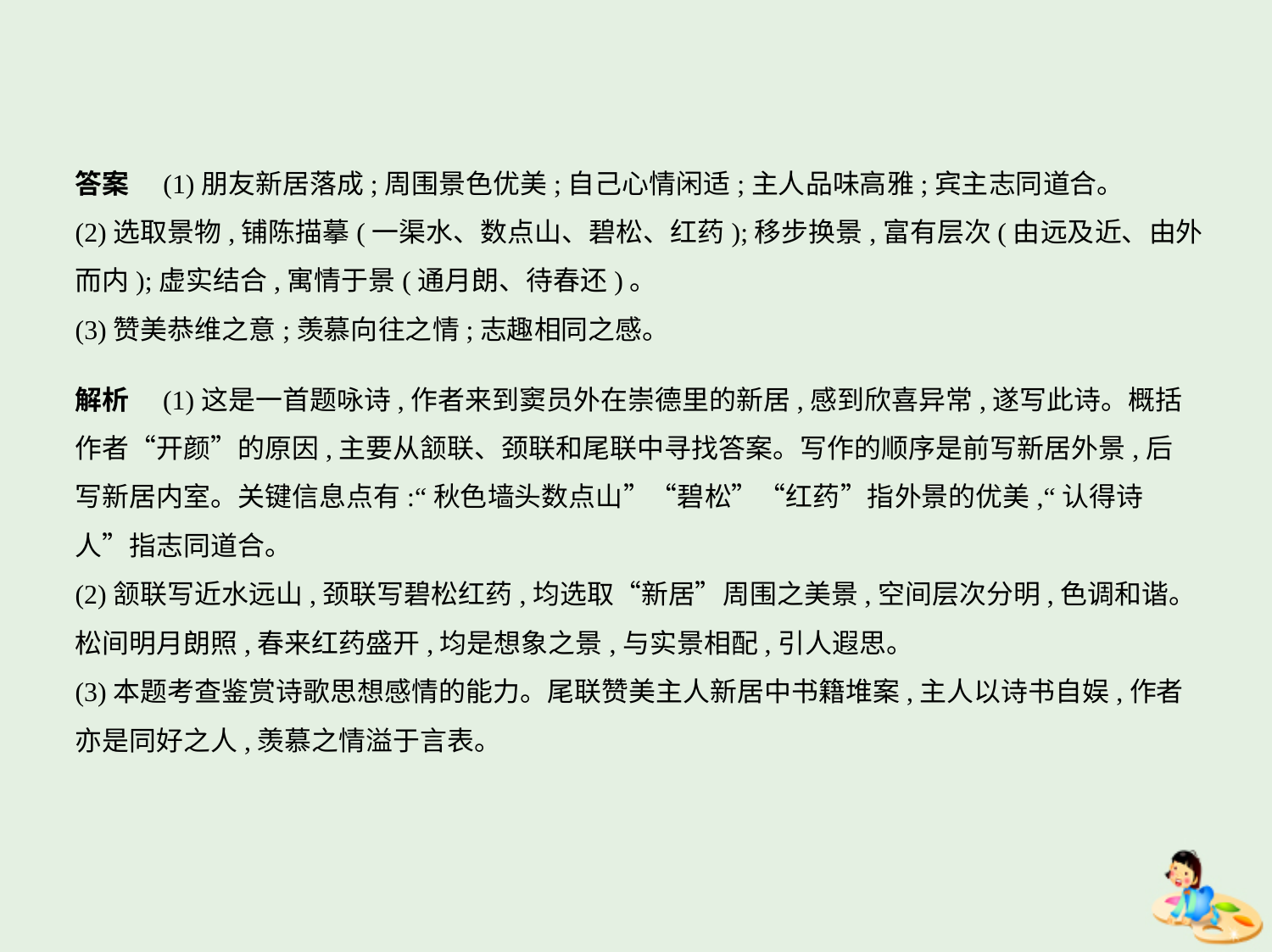

答案　(1)朋友新居落成;周围景色优美;自己心情闲适;主人品味高雅;宾主志同道合。
(2)选取景物,铺陈描摹(一渠水、数点山、碧松、红药);移步换景,富有层次(由远及近、由外
而内);虚实结合,寓情于景(通月朗、待春还)。
(3)赞美恭维之意;羡慕向往之情;志趣相同之感。
解析　(1)这是一首题咏诗,作者来到窦员外在崇德里的新居,感到欣喜异常,遂写此诗。概括
作者“开颜”的原因,主要从颔联、颈联和尾联中寻找答案。写作的顺序是前写新居外景,后
写新居内室。关键信息点有:“秋色墙头数点山”“碧松”“红药”指外景的优美,“认得诗
人”指志同道合。
(2)颔联写近水远山,颈联写碧松红药,均选取“新居”周围之美景,空间层次分明,色调和谐。
松间明月朗照,春来红药盛开,均是想象之景,与实景相配,引人遐思。
(3)本题考查鉴赏诗歌思想感情的能力。尾联赞美主人新居中书籍堆案,主人以诗书自娱,作者
亦是同好之人,羡慕之情溢于言表。